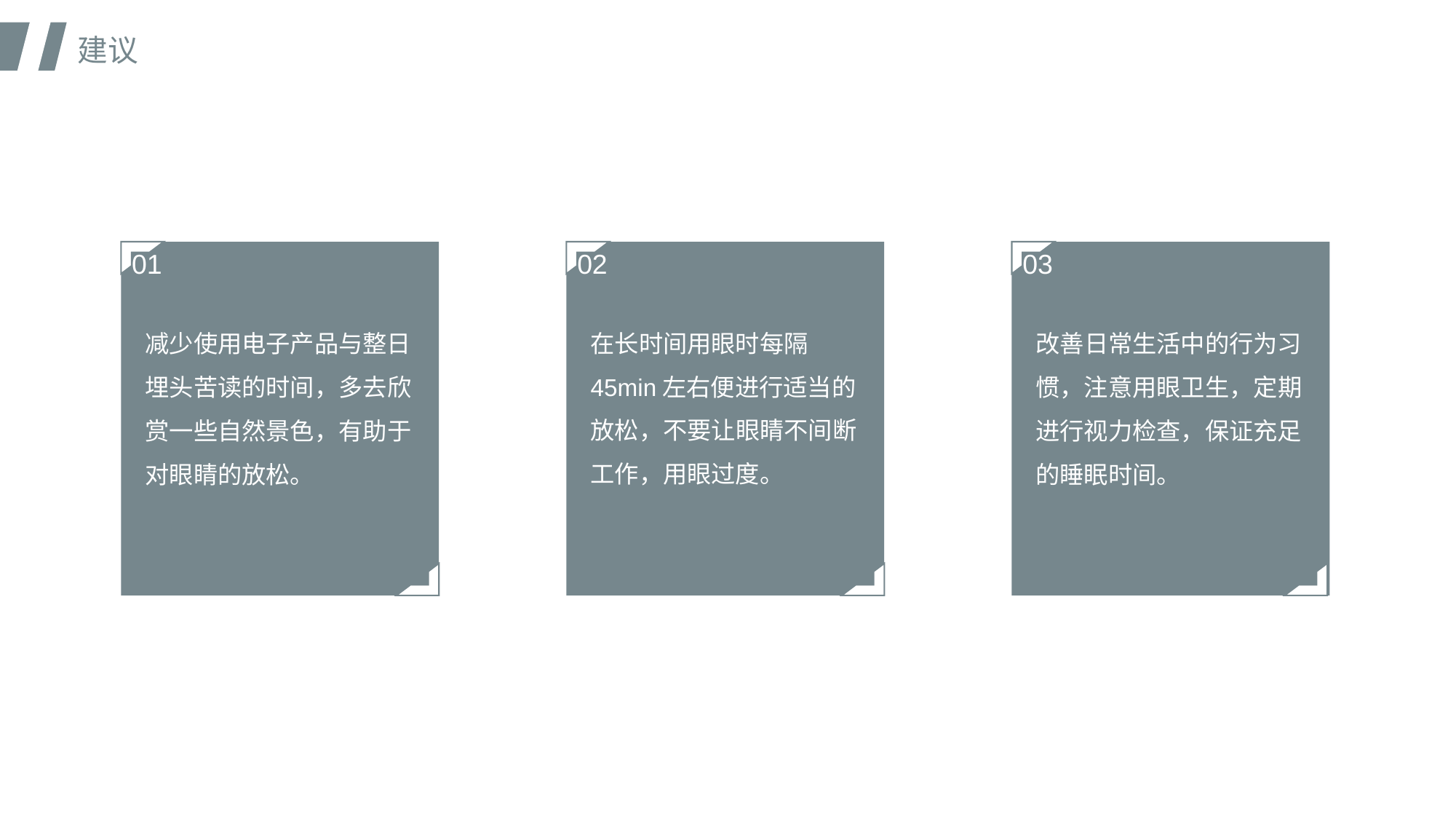

建议

01

02

03
在长时间用眼时每隔45min左右便进行适当的放松，不要让眼睛不间断工作，用眼过度。

减少使用电子产品与整日埋头苦读的时间，多去欣赏一些自然景色，有助于对眼睛的放松。

改善日常生活中的行为习惯，注意用眼卫生，定期进行视力检查，保证充足的睡眠时间。